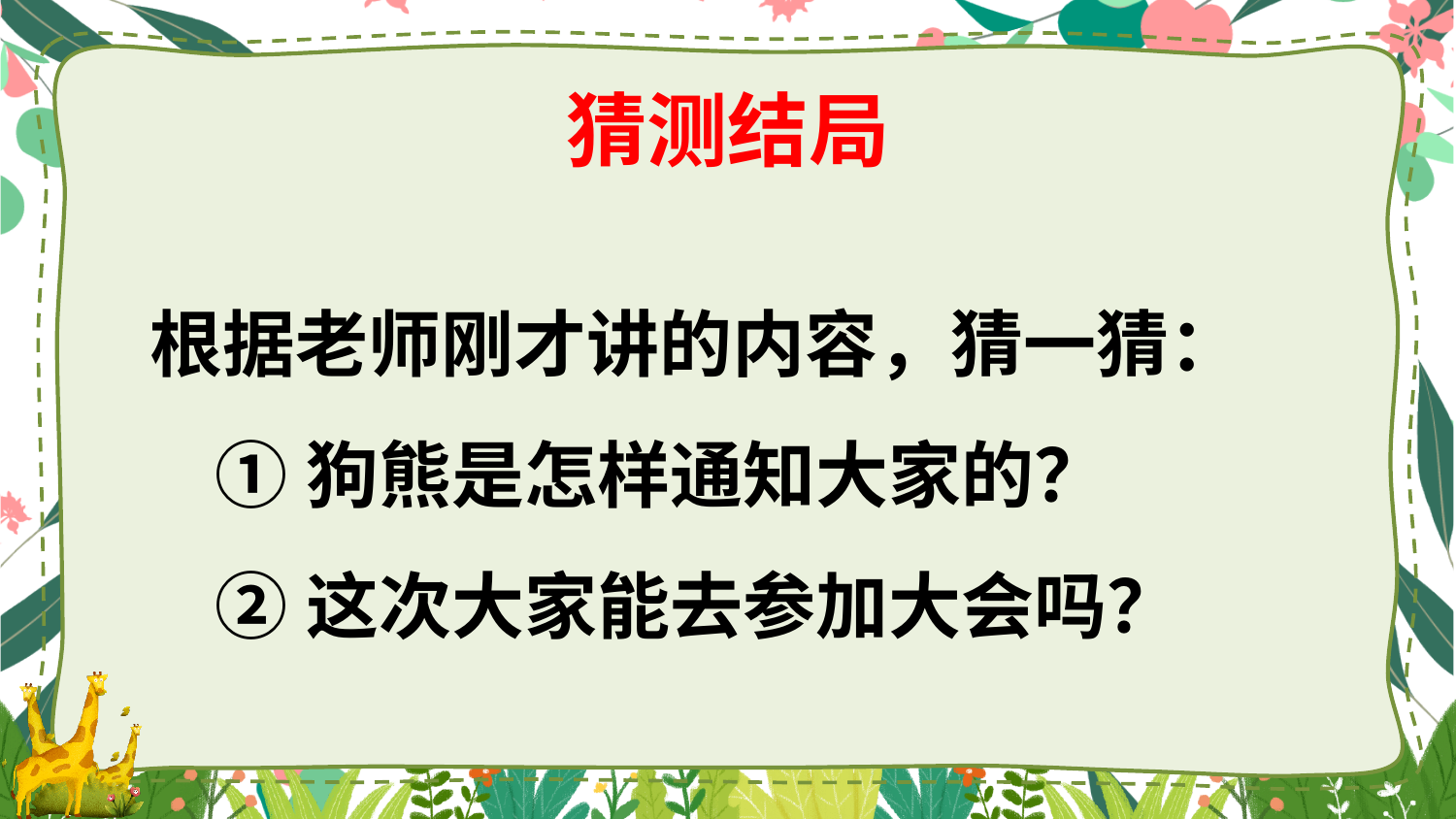

猜测结局
根据老师刚才讲的内容，猜一猜：
    ①狗熊是怎样通知大家的？
    ②这次大家能去参加大会吗？